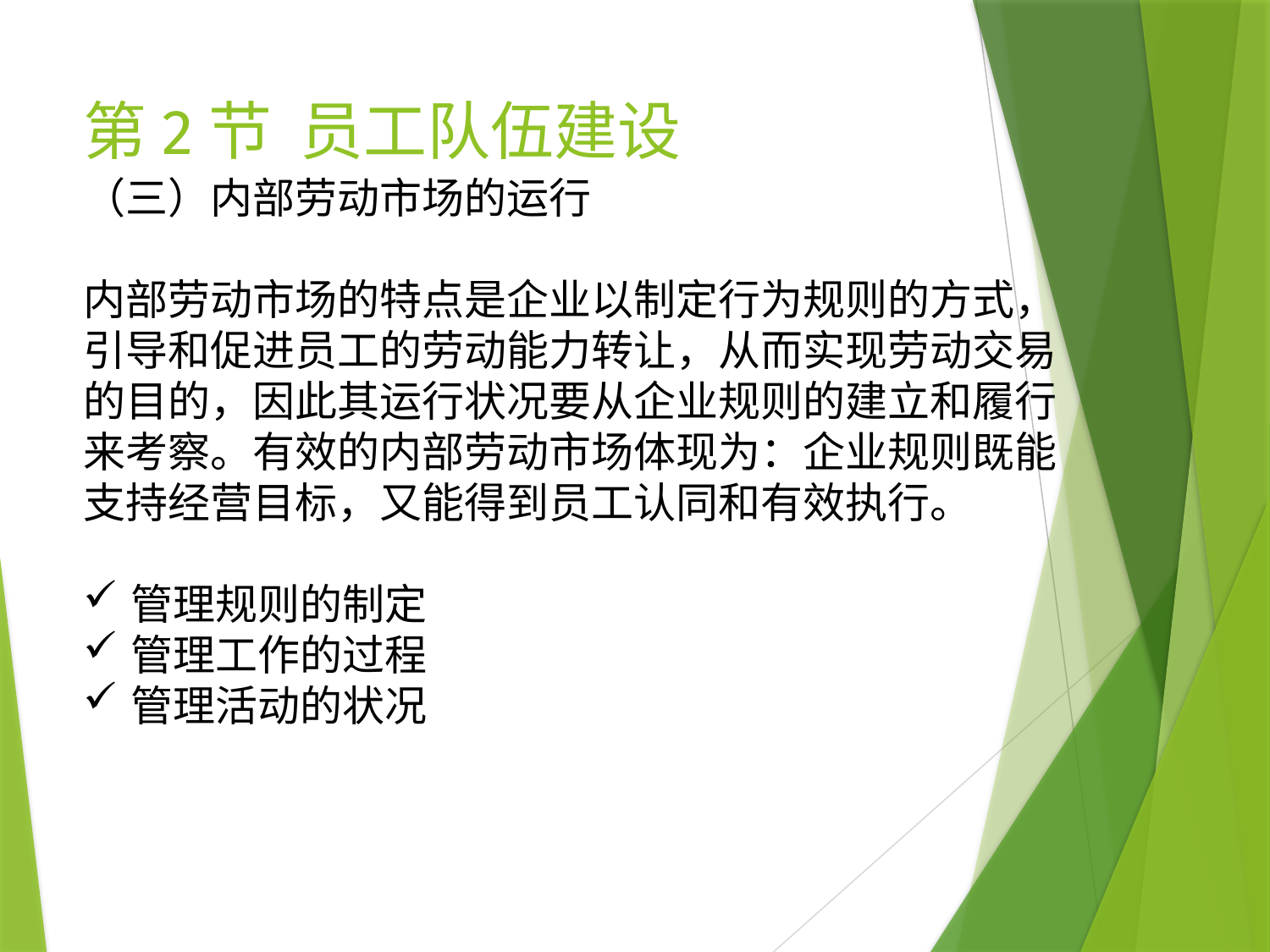

# 第2节  员工队伍建设
（三）内部劳动市场的运行

内部劳动市场的特点是企业以制定行为规则的方式，引导和促进员工的劳动能力转让，从而实现劳动交易的目的，因此其运行状况要从企业规则的建立和履行来考察。有效的内部劳动市场体现为：企业规则既能支持经营目标，又能得到员工认同和有效执行。

管理规则的制定
管理工作的过程
管理活动的状况